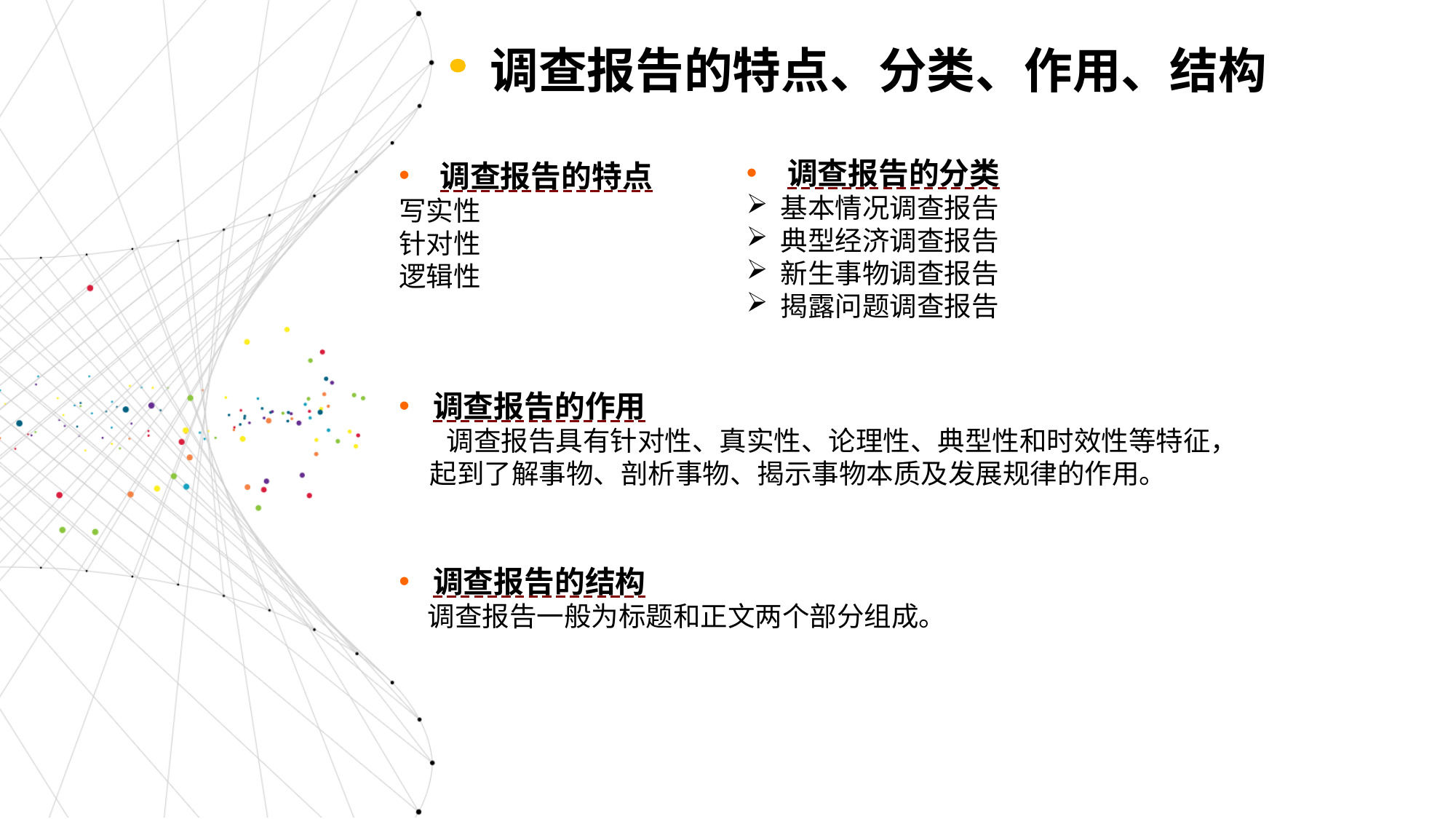

调查报告的特点、分类、作用、结构

调查报告的特点
写实性
针对性
逻辑性

调查报告的分类
基本情况调查报告
典型经济调查报告
新生事物调查报告
揭露问题调查报告

调查报告的作用
         调查报告具有针对性、真实性、论理性、典型性和时效性等特征，            起到了解事物、剖析事物、揭示事物本质及发展规律的作用。

调查报告的结构
     调查报告一般为标题和正文两个部分组成。